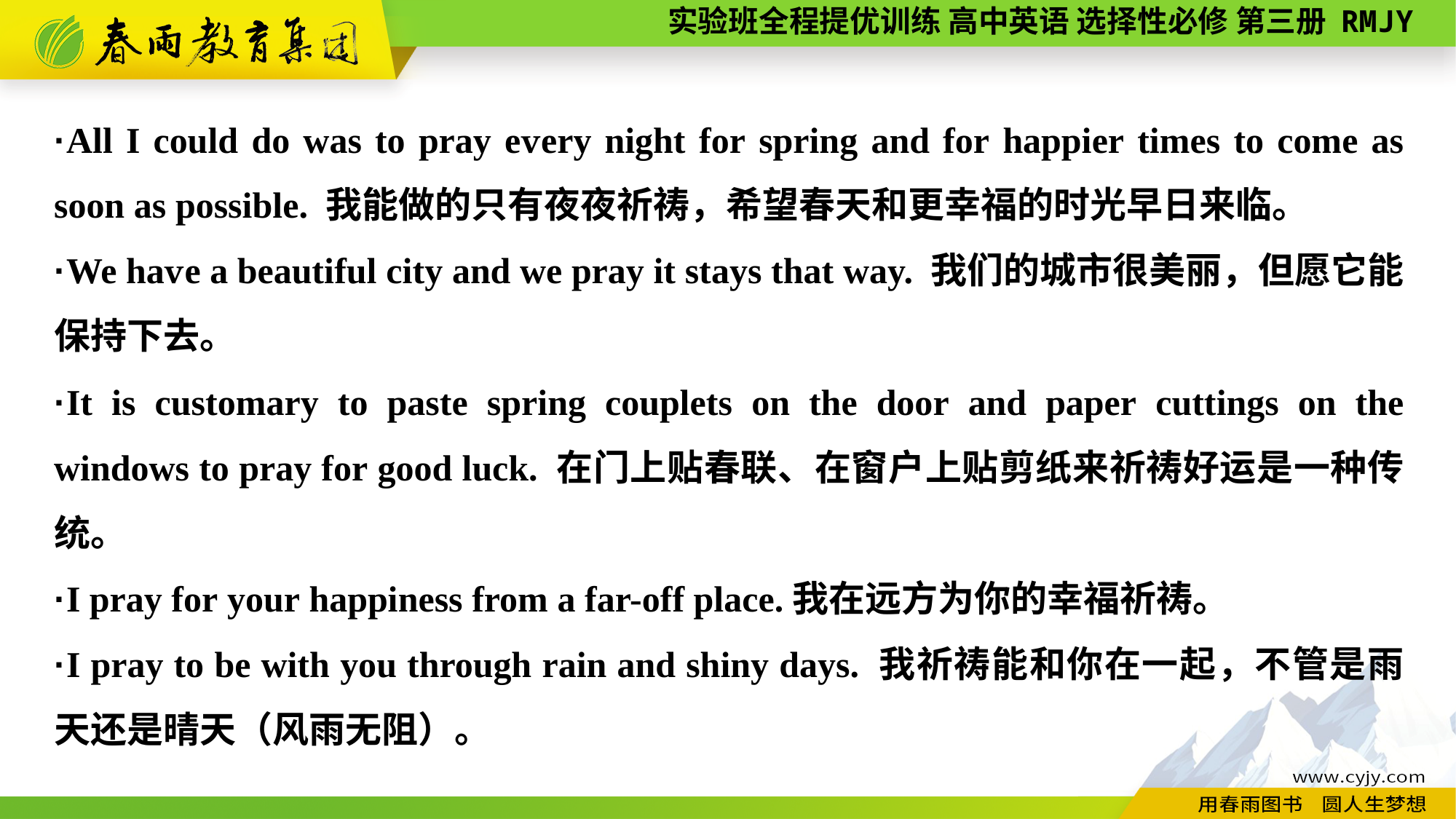

·All I could do was to pray every night for spring and for happier times to come as soon as possible. 我能做的只有夜夜祈祷，希望春天和更幸福的时光早日来临。
·We have a beautiful city and we pray it stays that way. 我们的城市很美丽，但愿它能保持下去。
·It is customary to paste spring couplets on the door and paper cuttings on the windows to pray for good luck. 在门上贴春联、在窗户上贴剪纸来祈祷好运是一种传统。
·I pray for your happiness from a far-off place.我在远方为你的幸福祈祷。
·I pray to be with you through rain and shiny days. 我祈祷能和你在一起，不管是雨天还是晴天（风雨无阻）。